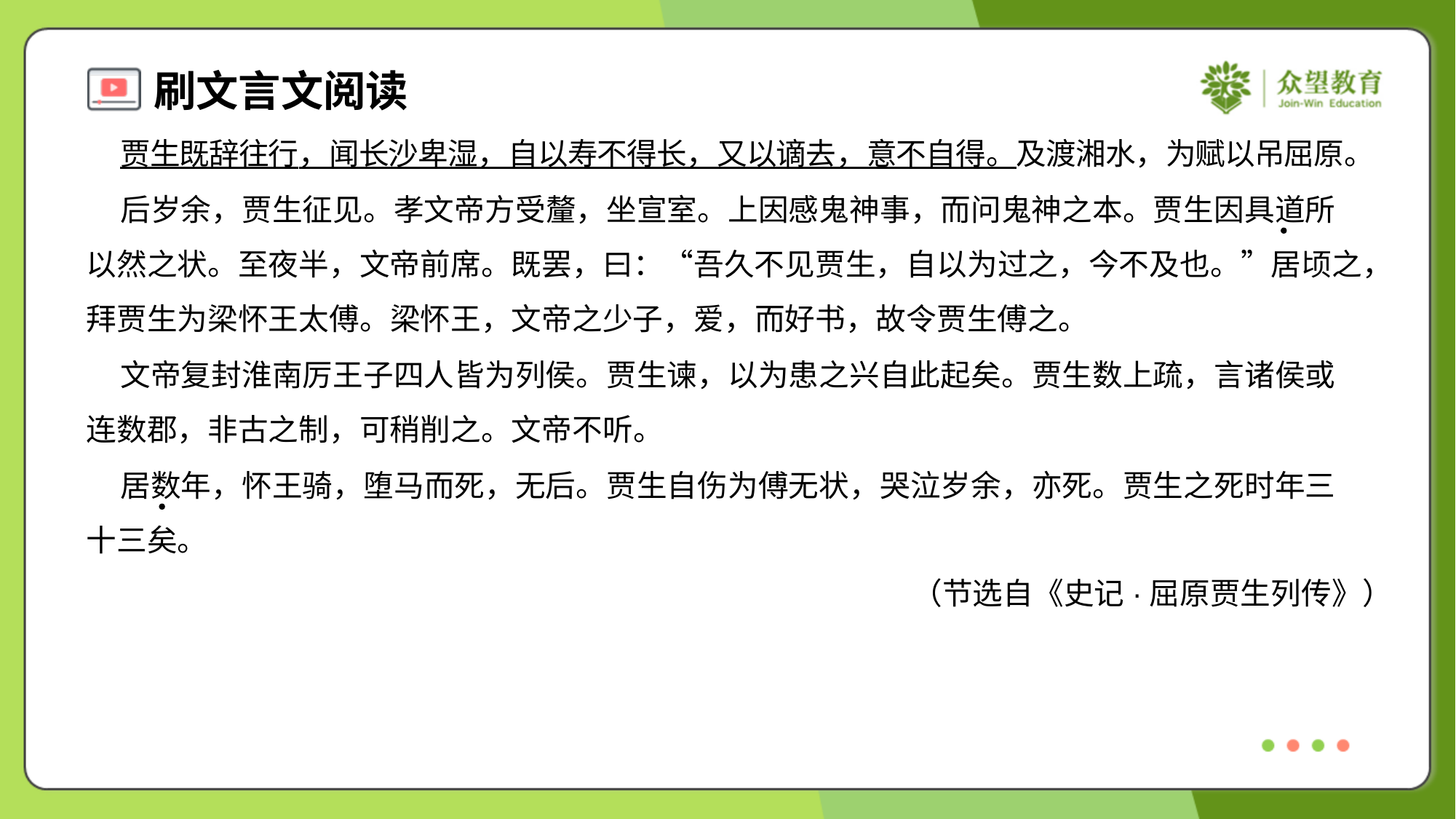

贾生既辞往行，闻长沙卑湿，自以寿不得长，又以谪去，意不自得。及渡湘水，为赋以吊屈原。
    后岁余，贾生征见。孝文帝方受釐，坐宣室。上因感鬼神事，而问鬼神之本。贾生因具道所
以然之状。至夜半，文帝前席。既罢，曰：“吾久不见贾生，自以为过之，今不及也。”居顷之，
拜贾生为梁怀王太傅。梁怀王，文帝之少子，爱，而好书，故令贾生傅之。
    文帝复封淮南厉王子四人皆为列侯。贾生谏，以为患之兴自此起矣。贾生数上疏，言诸侯或
连数郡，非古之制，可稍削之。文帝不听。
    居数年，怀王骑，堕马而死，无后。贾生自伤为傅无状，哭泣岁余，亦死。贾生之死时年三
十三矣。
（节选自《史记·屈原贾生列传》）